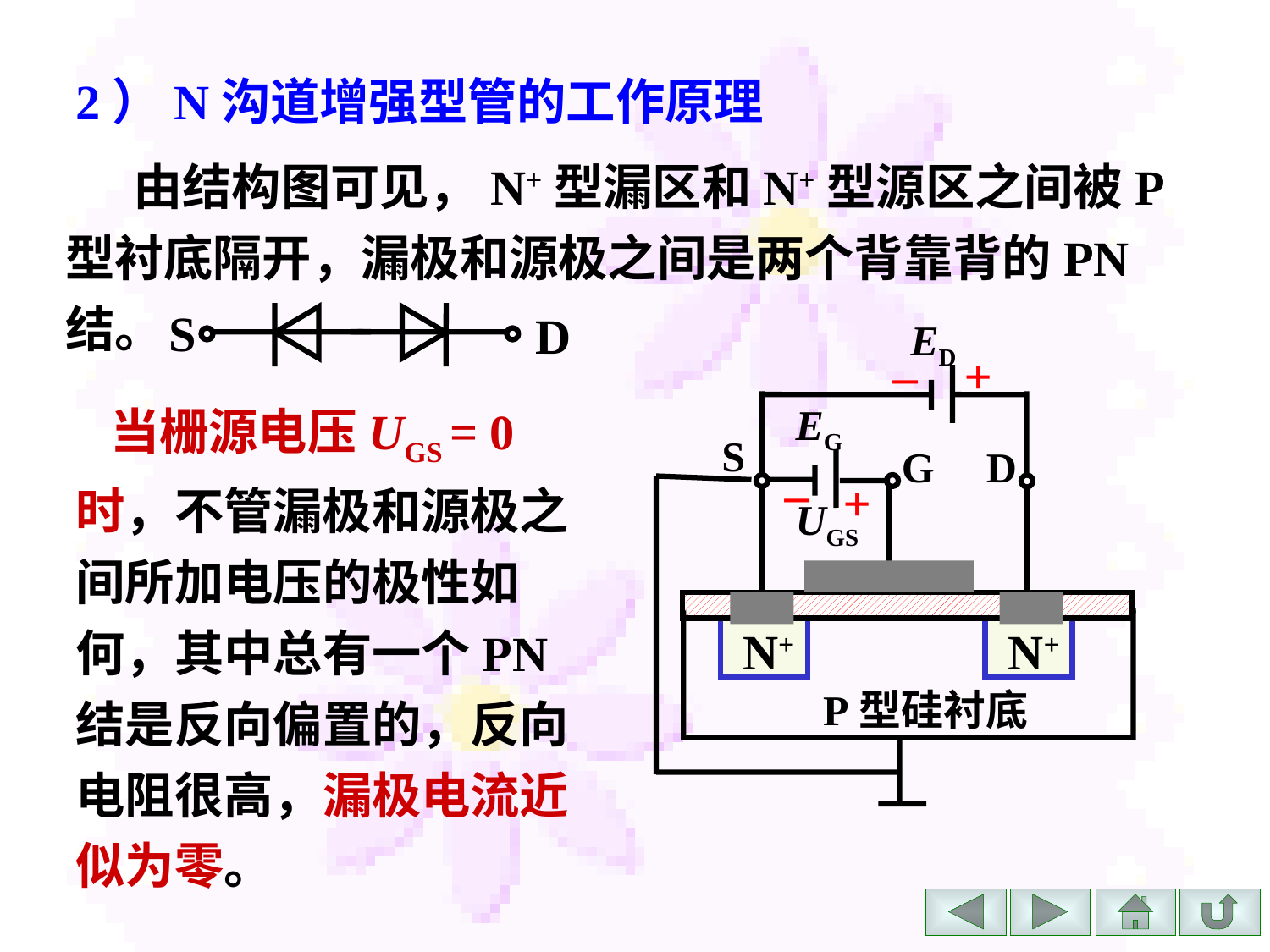

2）N沟道增强型管的工作原理
     由结构图可见，N+型漏区和N+型源区之间被P型衬底隔开，漏极和源极之间是两个背靠背的PN结。
S
D

ED
–
+

EG

S
G
D

–
+

UGS

N+
N+
P型硅衬底

  当栅源电压UGS = 0 时，不管漏极和源极之间所加电压的极性如何，其中总有一个PN结是反向偏置的，反向电阻很高，漏极电流近似为零。